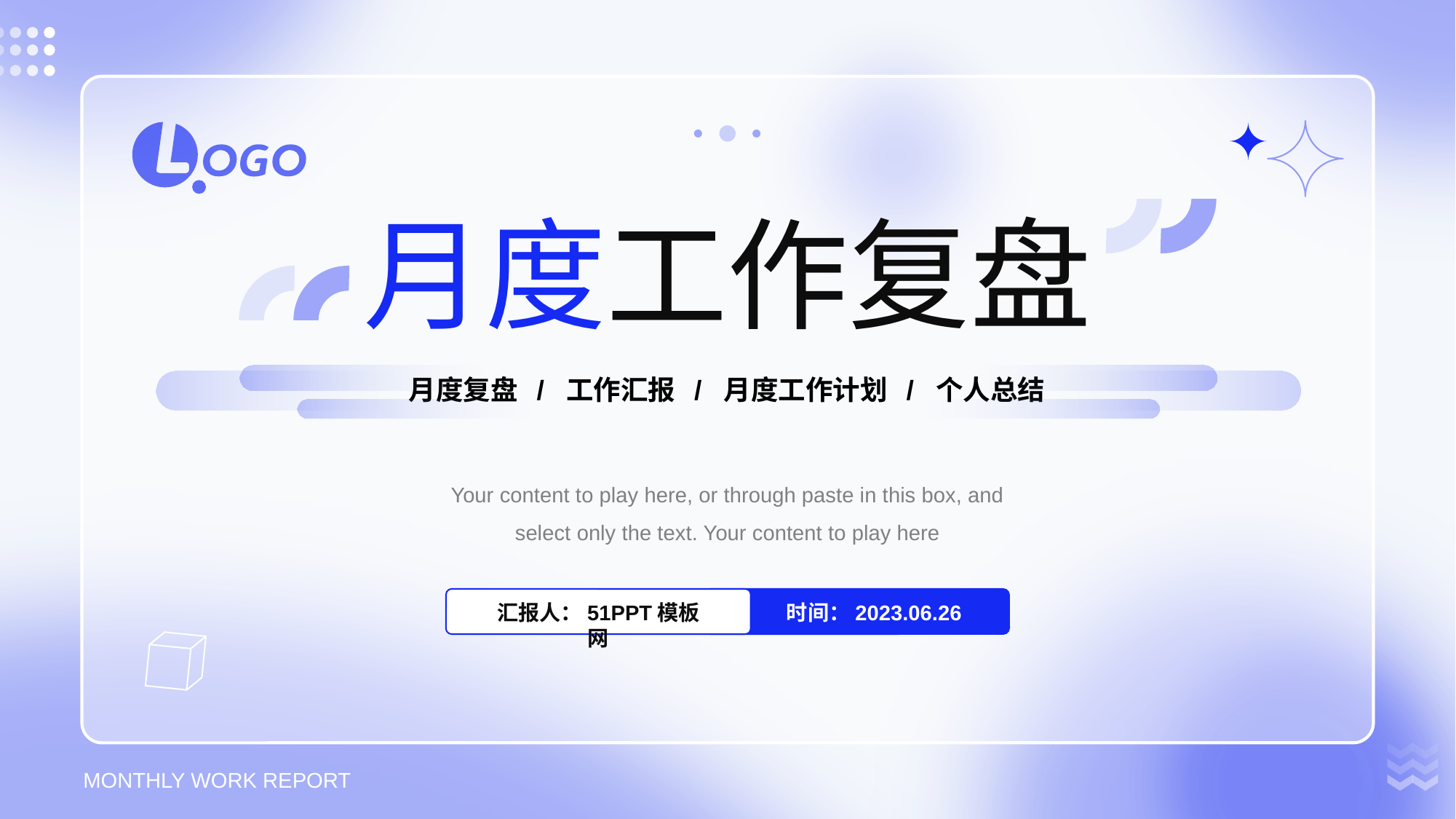

月度工作复盘

月度复盘  /  工作汇报  /  月度工作计划  /  个人总结
Your content to play here, or through paste in this box, and select only the text. Your content to play here

汇报人：51PPT模板网
时间：2023.06.26

MONTHLY WORK REPORT